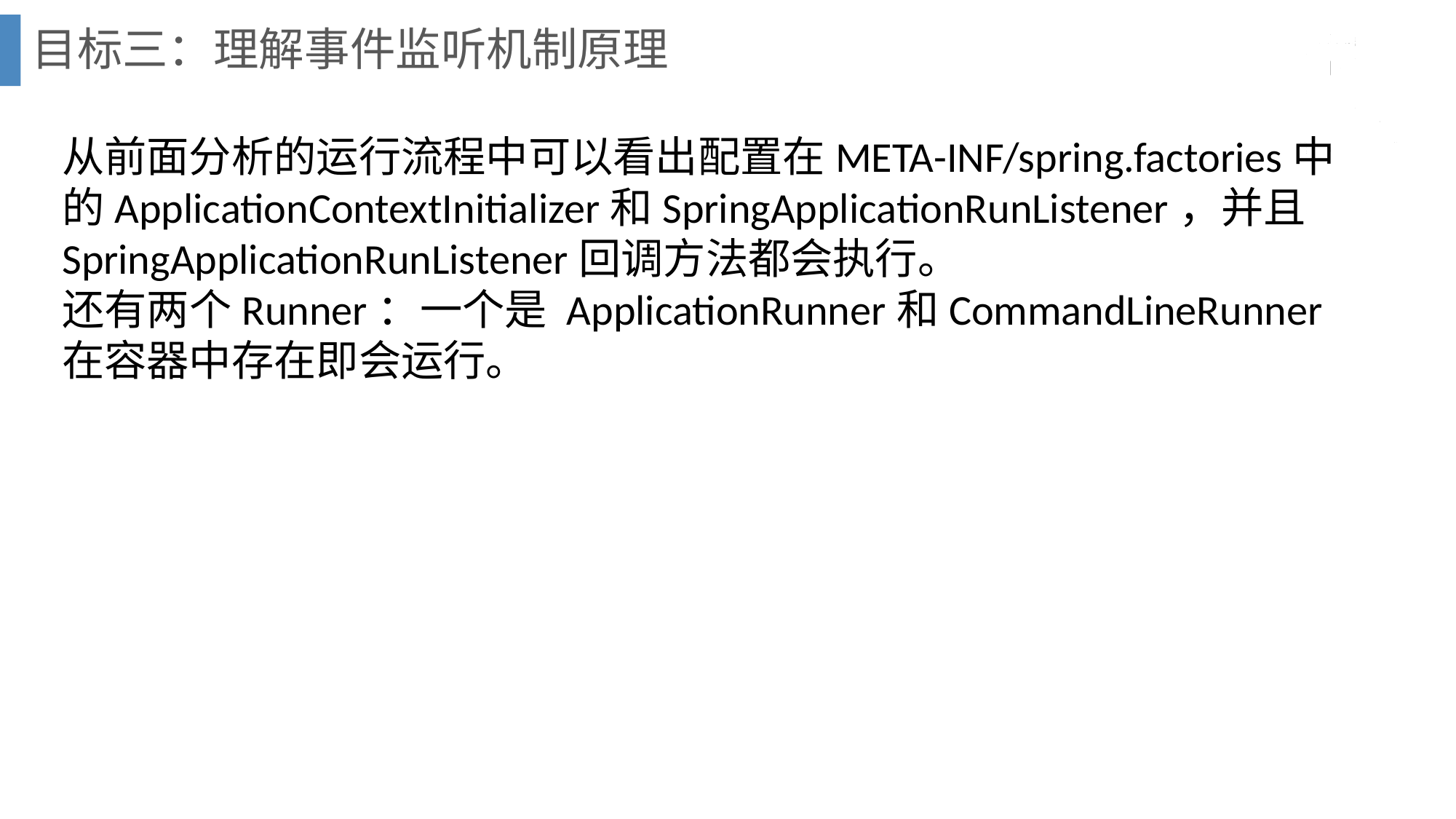

目标三：理解事件监听机制原理
从前面分析的运行流程中可以看出配置在META-INF/spring.factories中的ApplicationContextInitializer和SpringApplicationRunListener，并且SpringApplicationRunListener回调方法都会执行。
还有两个Runner：一个是 ApplicationRunner和CommandLineRunner在容器中存在即会运行。